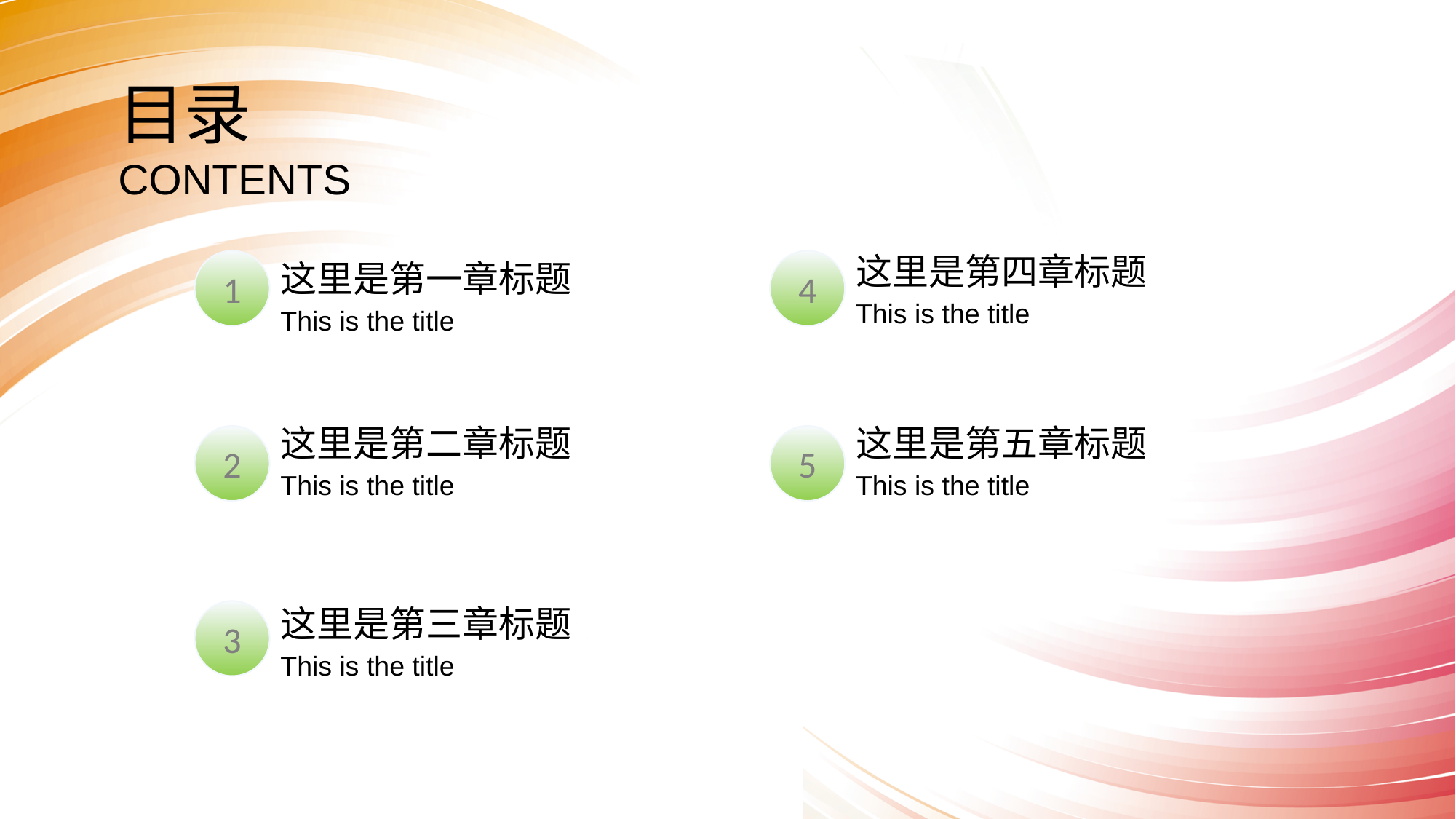

目录
CONTENTS
这里是第四章标题
1
这里是第一章标题
4
This is the title
This is the title
这里是第二章标题
这里是第五章标题
2
5
This is the title
This is the title
这里是第三章标题
3
This is the title